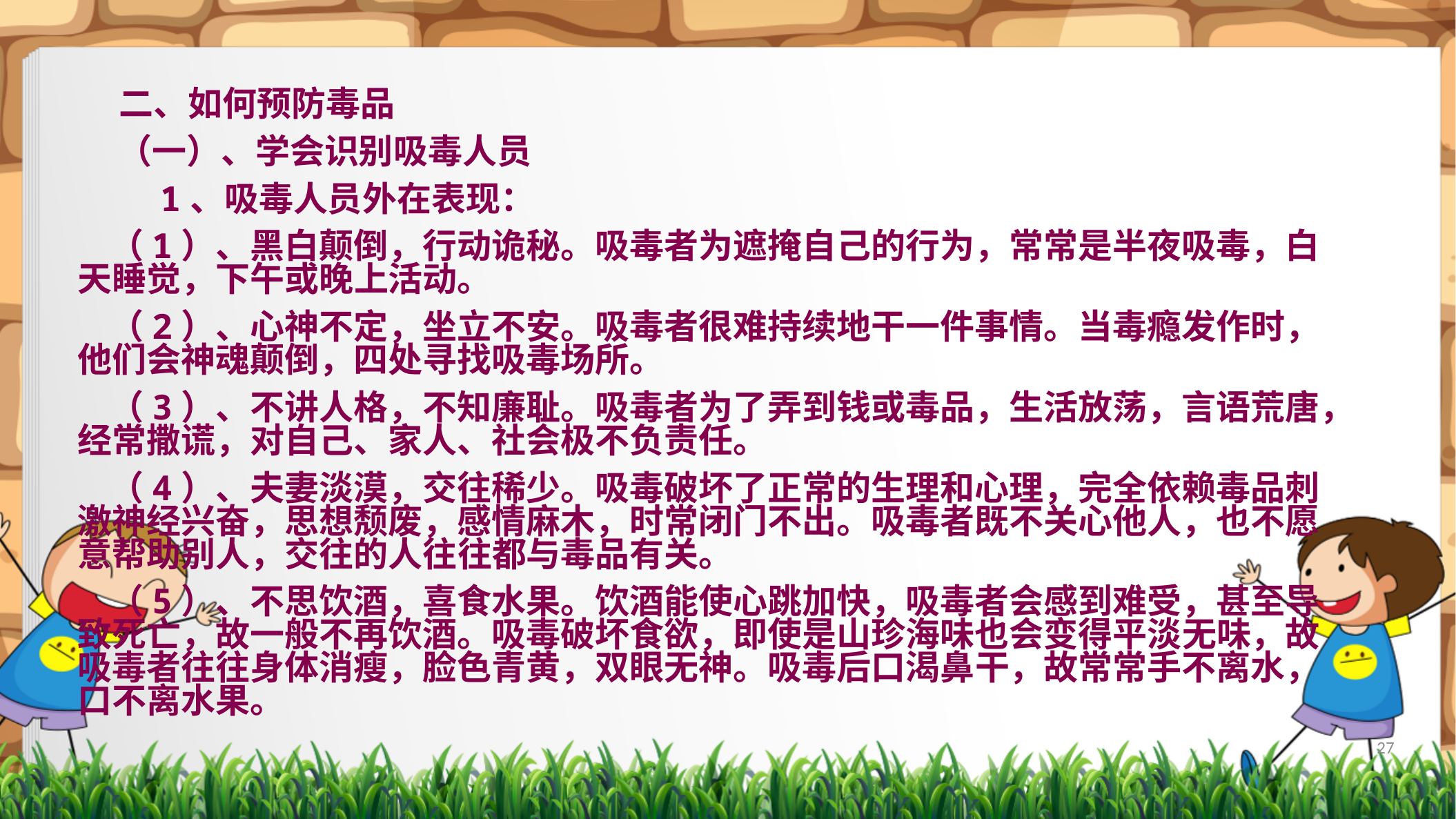

二、如何预防毒品
    （一）、学会识别吸毒人员
    1、吸毒人员外在表现：
   （1）、黑白颠倒，行动诡秘。吸毒者为遮掩自己的行为，常常是半夜吸毒，白天睡觉，下午或晚上活动。
   （2）、心神不定，坐立不安。吸毒者很难持续地干一件事情。当毒瘾发作时，他们会神魂颠倒，四处寻找吸毒场所。
   （3）、不讲人格，不知廉耻。吸毒者为了弄到钱或毒品，生活放荡，言语荒唐，经常撒谎，对自己、家人、社会极不负责任。
   （4）、夫妻淡漠，交往稀少。吸毒破坏了正常的生理和心理，完全依赖毒品刺激神经兴奋，思想颓废，感情麻木，时常闭门不出。吸毒者既不关心他人，也不愿意帮助别人，交往的人往往都与毒品有关。
   （5）、不思饮酒，喜食水果。饮酒能使心跳加快，吸毒者会感到难受，甚至导致死亡，故一般不再饮酒。吸毒破坏食欲，即使是山珍海味也会变得平淡无味，故吸毒者往往身体消瘦，脸色青黄，双眼无神。吸毒后口渴鼻干，故常常手不离水，口不离水果。

27